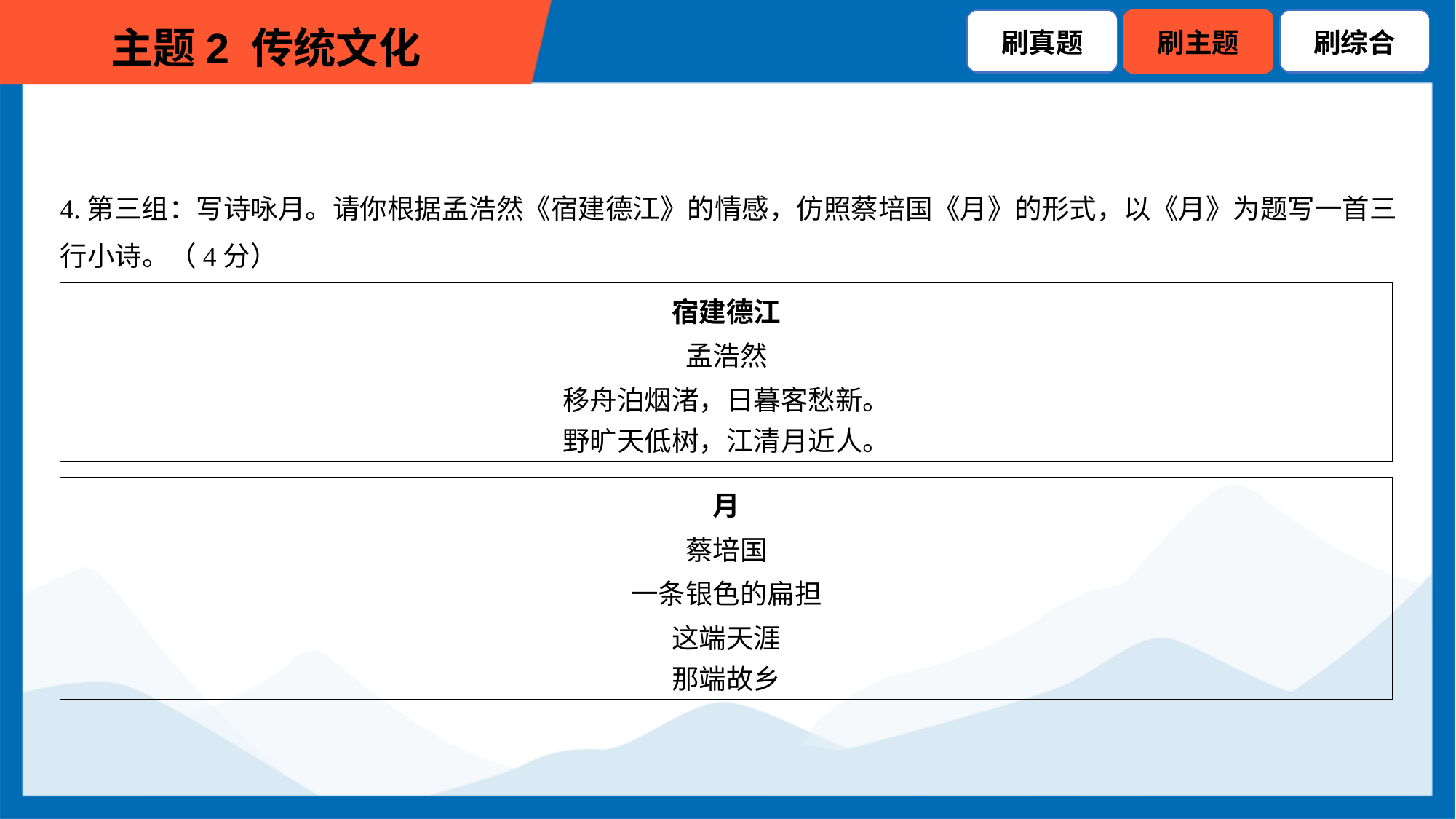

4.第三组：写诗咏月。请你根据孟浩然《宿建德江》的情感，仿照蔡培国《月》的形式，以《月》为题写一首三
行小诗。（4分）
| 宿建德江 孟浩然 移舟泊烟渚，日暮客愁新。 野旷天低树，江清月近人。 |
| --- |
| 月 蔡培国 一条银色的扁担 这端天涯 那端故乡 |
| --- |